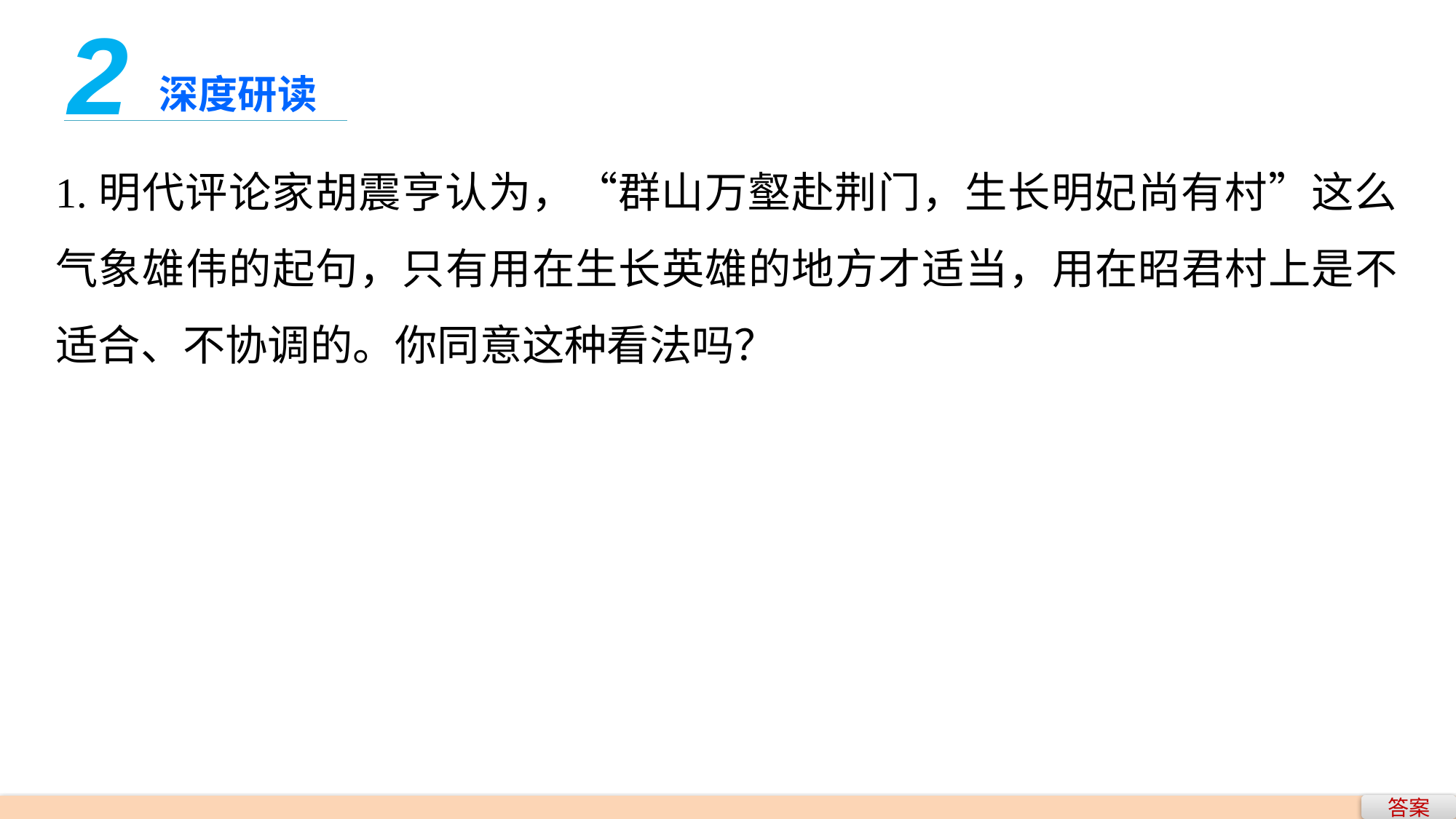

2
深度研读
1.明代评论家胡震亨认为，“群山万壑赴荆门，生长明妃尚有村”这么气象雄伟的起句，只有用在生长英雄的地方才适当，用在昭君村上是不适合、不协调的。你同意这种看法吗？
答案